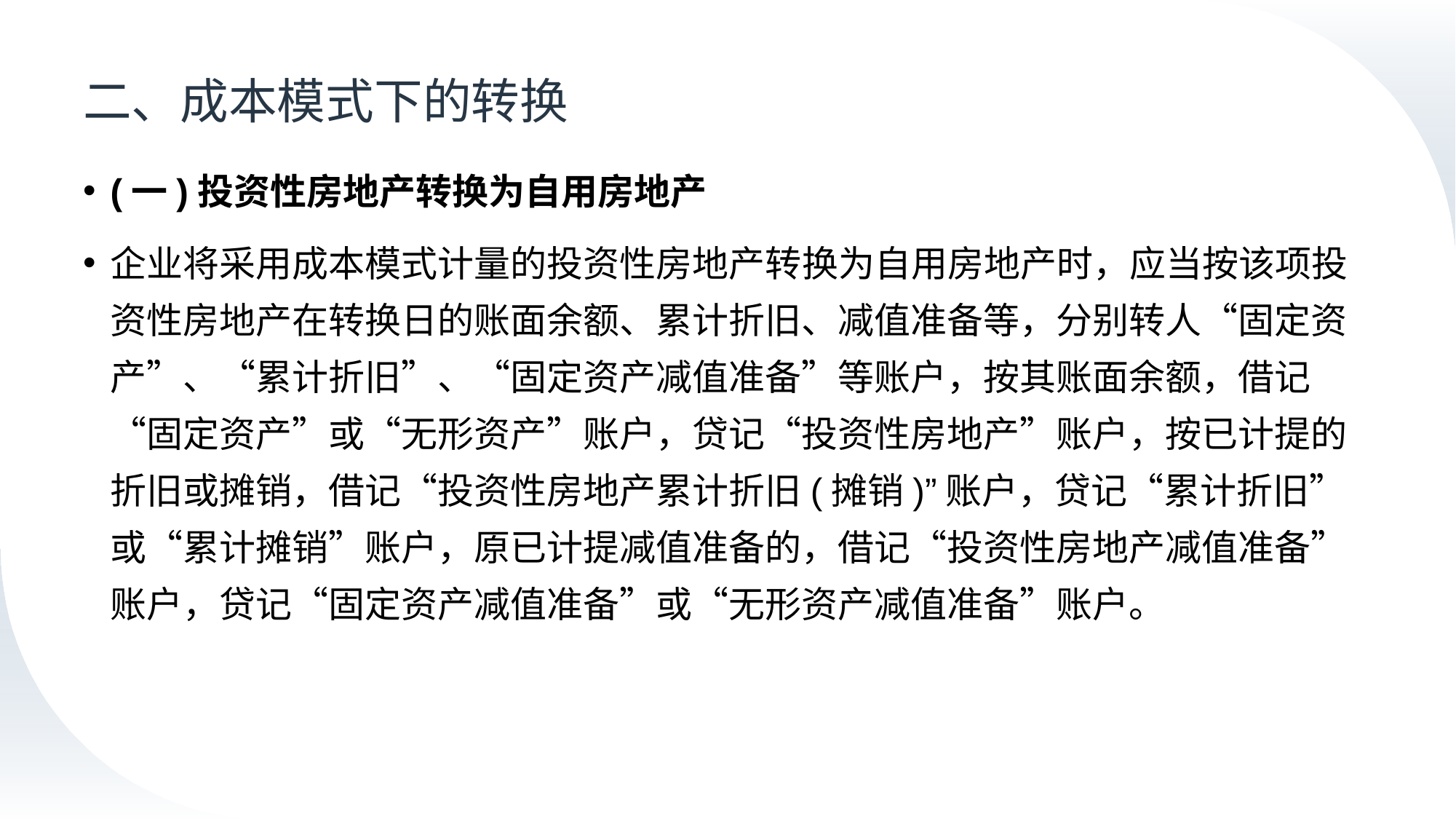

# 二、成本模式下的转换
(一)投资性房地产转换为自用房地产
企业将采用成本模式计量的投资性房地产转换为自用房地产时，应当按该项投资性房地产在转换日的账面余额、累计折旧、减值准备等，分别转人“固定资产”、“累计折旧”、“固定资产减值准备”等账户，按其账面余额，借记“固定资产”或“无形资产”账户，贷记“投资性房地产”账户，按已计提的折旧或摊销，借记“投资性房地产累计折旧(摊销)”账户，贷记“累计折旧”或“累计摊销”账户，原已计提减值准备的，借记“投资性房地产减值准备”账户，贷记“固定资产减值准备”或“无形资产减值准备”账户。